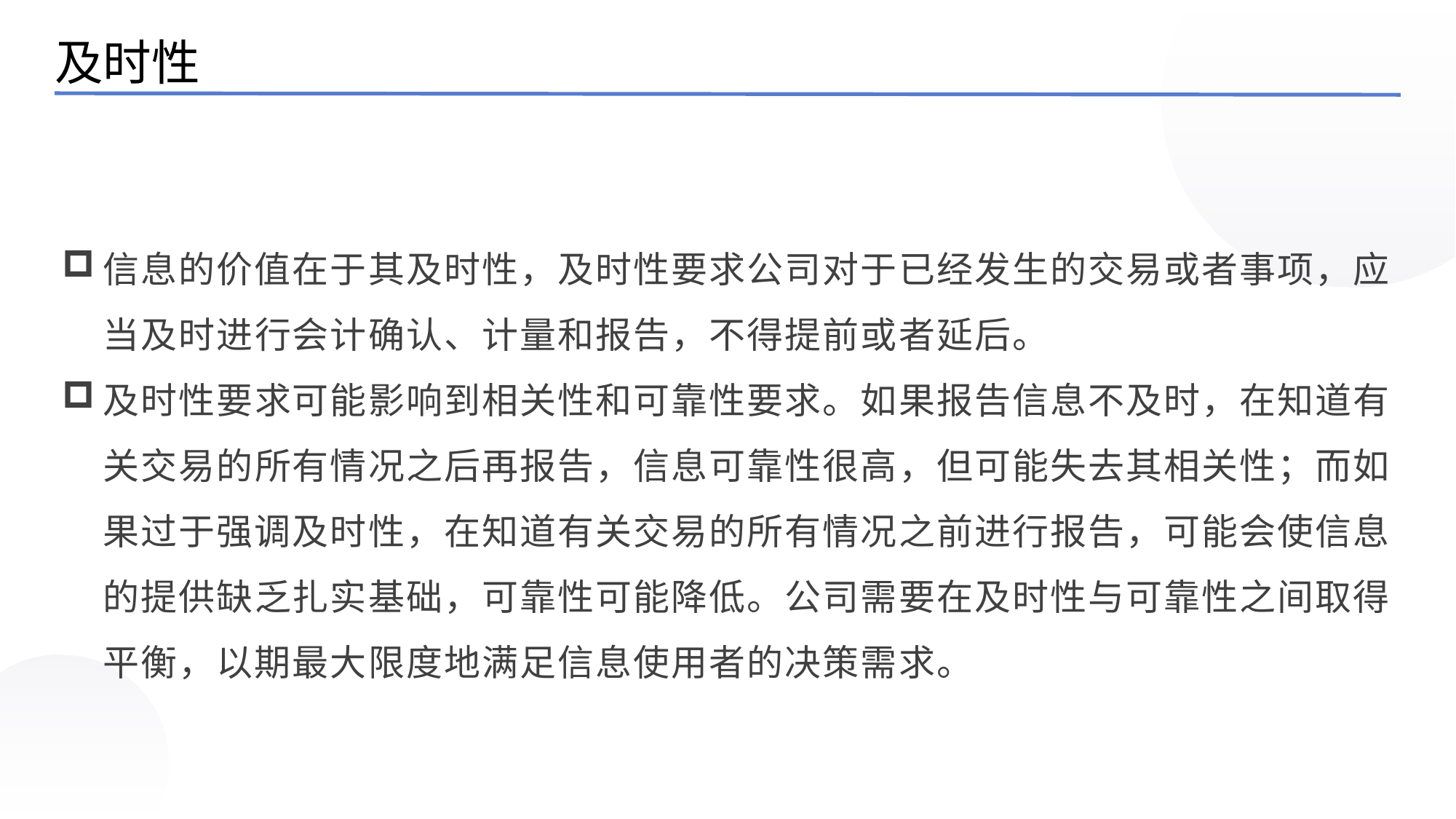

及时性
信息的价值在于其及时性，及时性要求公司对于已经发生的交易或者事项，应当及时进行会计确认、计量和报告，不得提前或者延后。
及时性要求可能影响到相关性和可靠性要求。如果报告信息不及时，在知道有关交易的所有情况之后再报告，信息可靠性很高，但可能失去其相关性；而如果过于强调及时性，在知道有关交易的所有情况之前进行报告，可能会使信息的提供缺乏扎实基础，可靠性可能降低。公司需要在及时性与可靠性之间取得平衡，以期最大限度地满足信息使用者的决策需求。

37